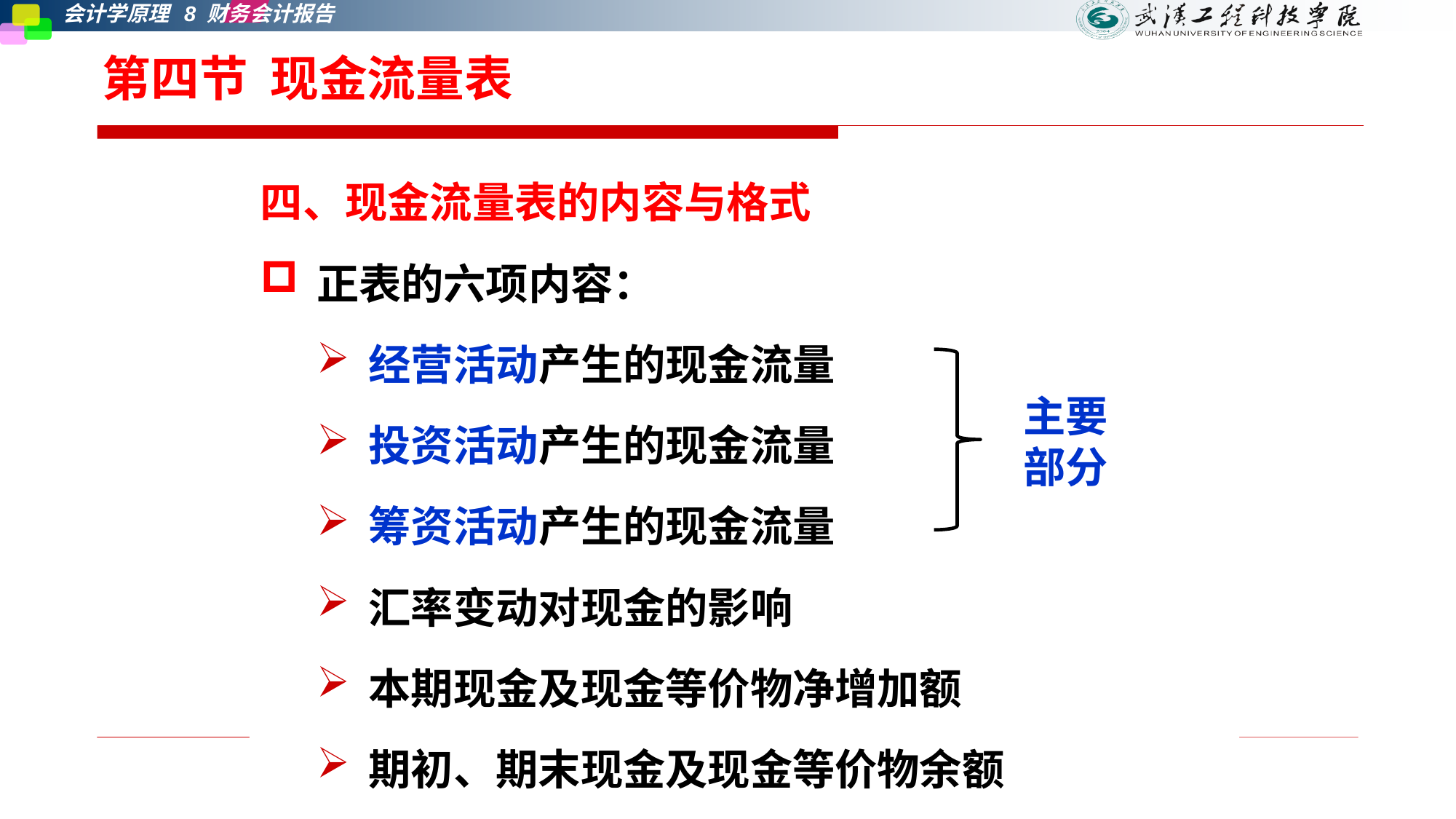

# 第四节  现金流量表
四、现金流量表的内容与格式
正表的六项内容：
经营活动产生的现金流量
投资活动产生的现金流量
筹资活动产生的现金流量
汇率变动对现金的影响
本期现金及现金等价物净增加额
期初、期末现金及现金等价物余额

主要部分
第九章  财务会计报告